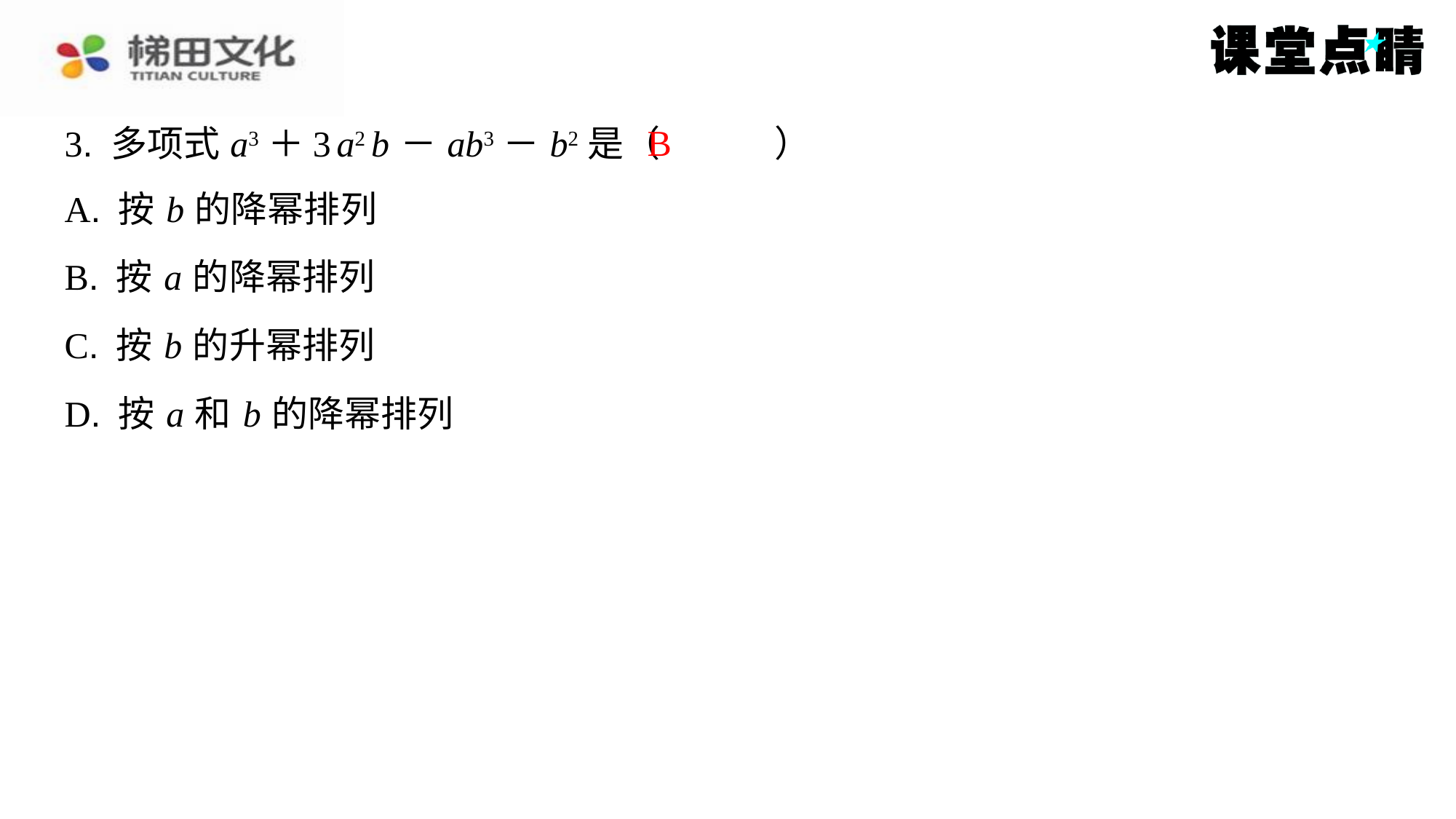

B
3. 多项式 a3＋3 a2 b － ab3－ b2是（　B　）
| A. 按 b 的降幂排列 |
| --- |
| B. 按 a 的降幂排列 |
| C. 按 b 的升幂排列 |
| D. 按 a 和 b 的降幂排列 |